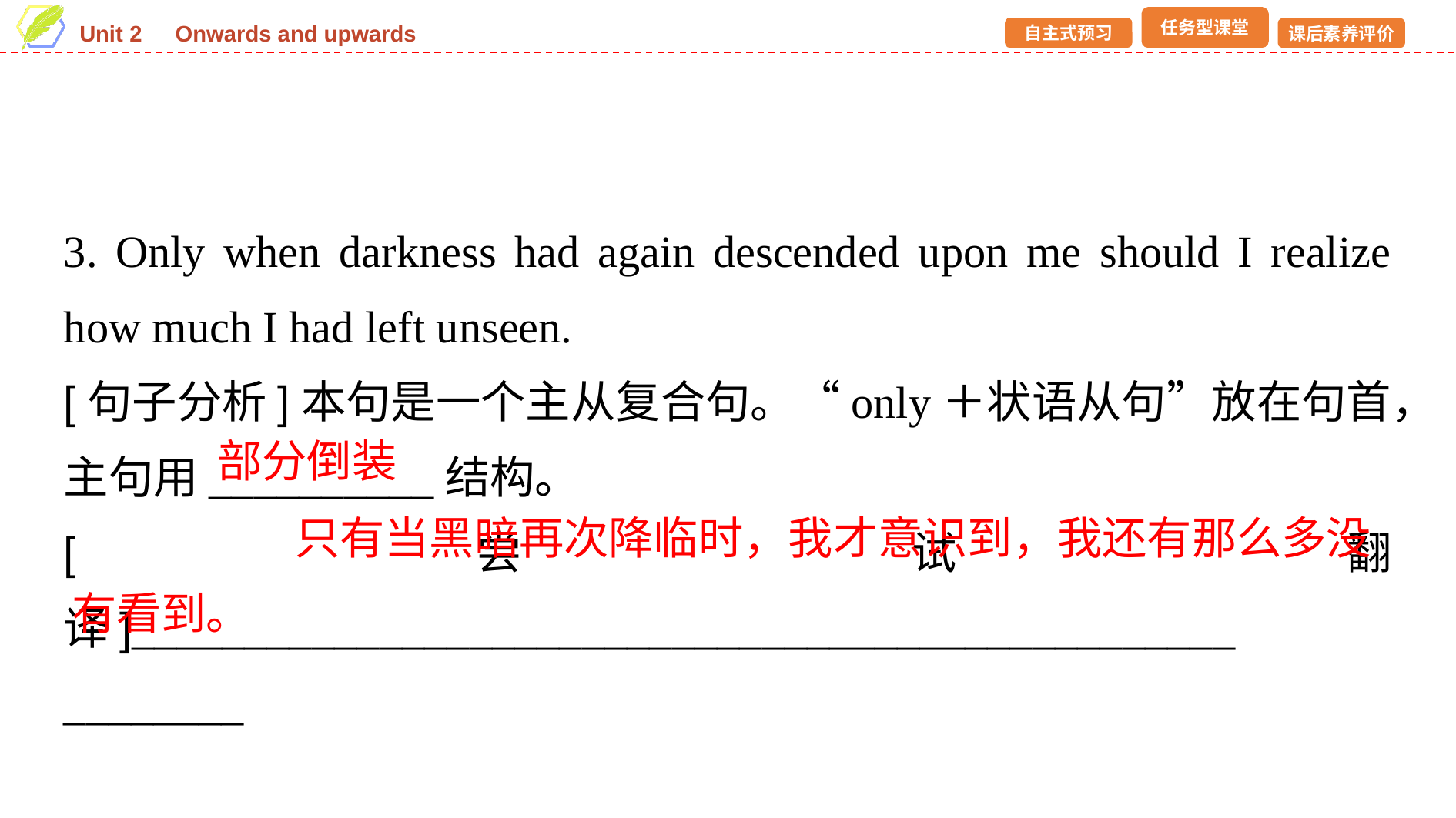

3. Only when darkness had again descended upon me should I realize how much I had left unseen.
[句子分析]本句是一个主从复合句。“only＋状语从句”放在句首，主句用__________结构。
[尝试翻译]_________________________________________________
________
部分倒装
只有当黑暗再次降临时，我才意识到，我还有那么多没
有看到。